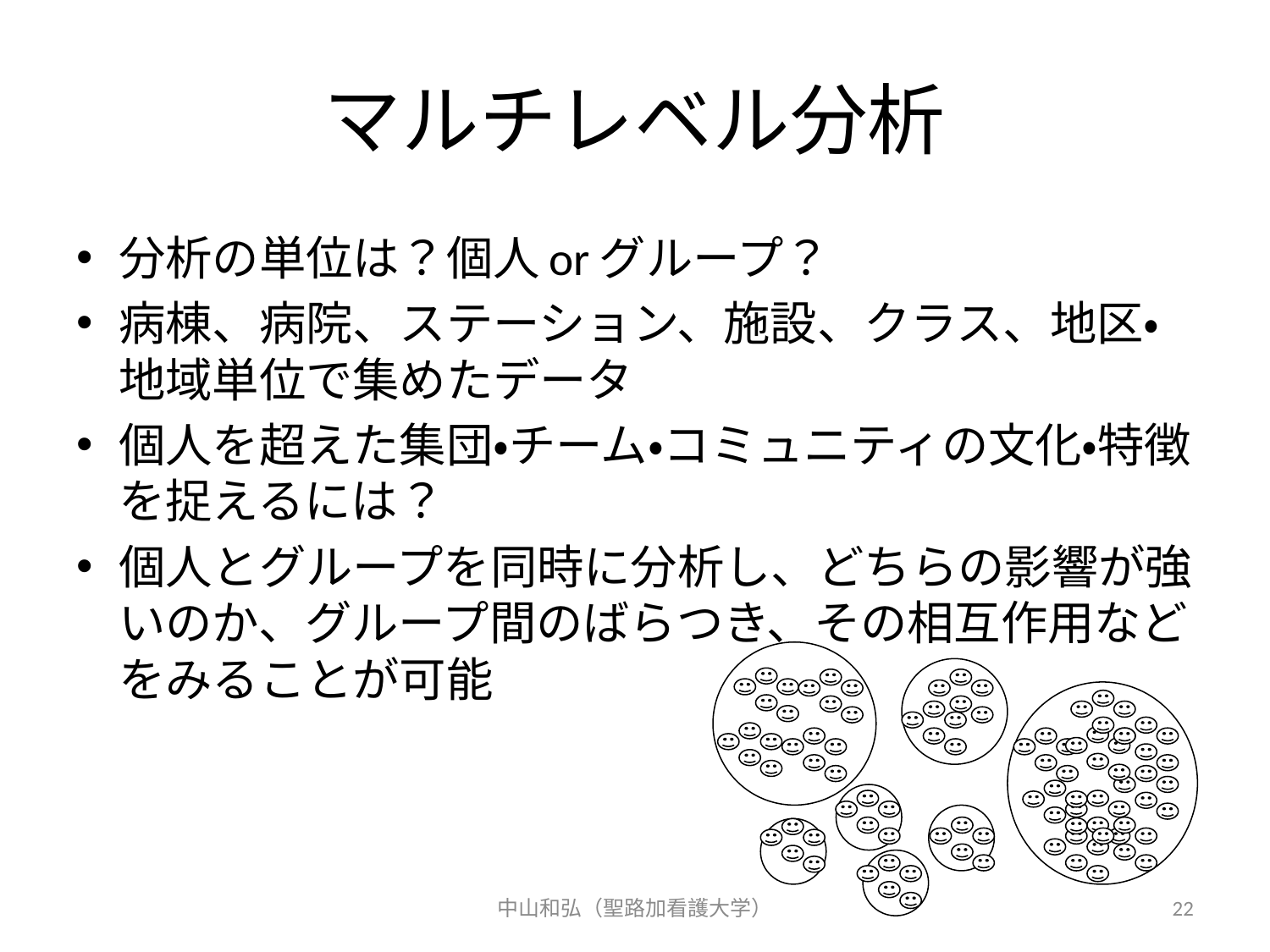

# マルチレベル分析

分析の単位は？個人orグループ？
病棟、病院、ステーション、施設、クラス、地区・地域単位で集めたデータ
個人を超えた集団・チーム・コミュニティの文化・特徴を捉えるには？
個人とグループを同時に分析し、どちらの影響が強いのか、グループ間のばらつき、その相互作用などをみることが可能

中山和弘（聖路加看護大学）
22